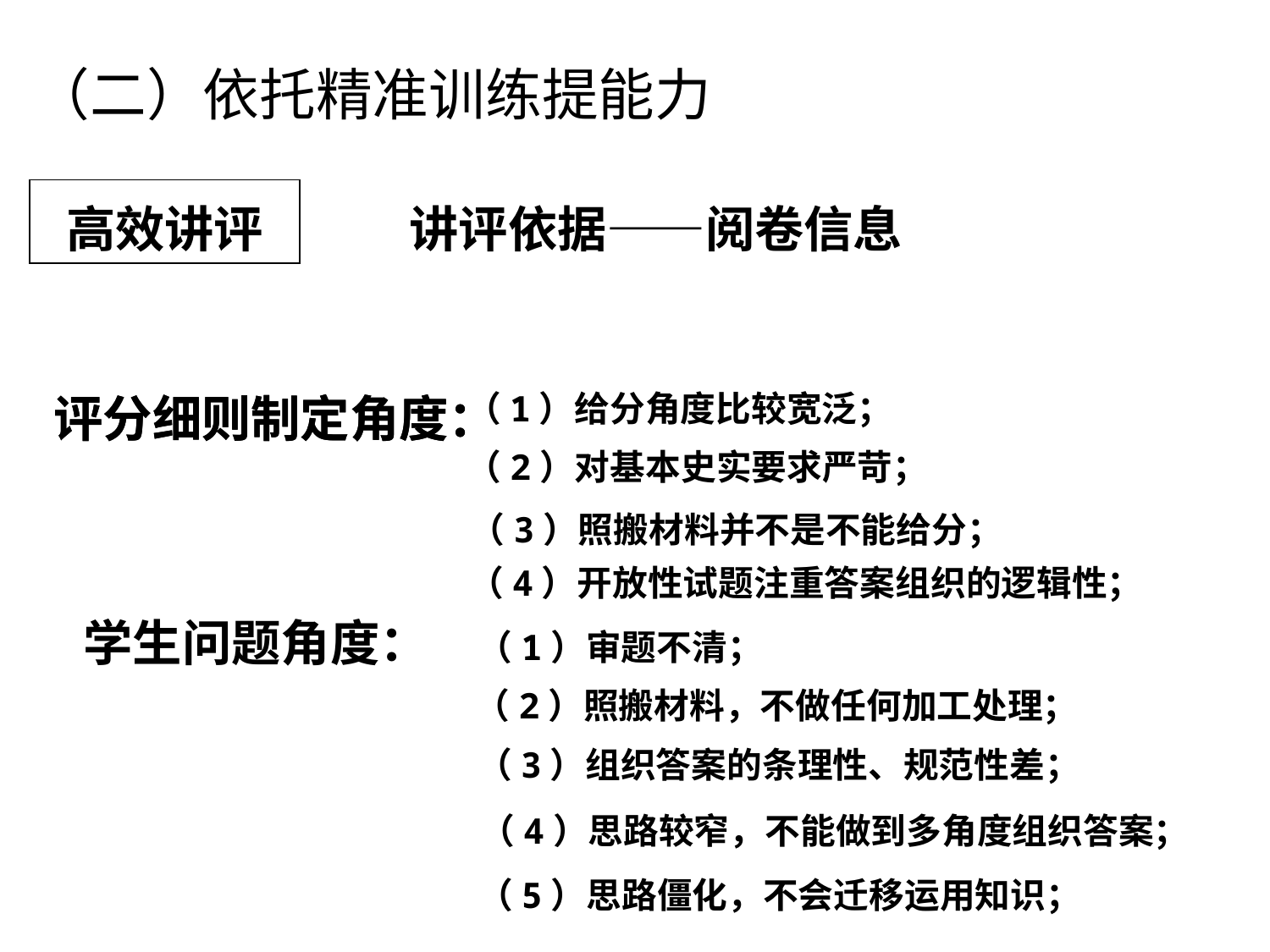

（二）依托精准训练提能力
高效讲评
讲评依据——阅卷信息
评分细则制定角度：
评分细则制定角度：
（1）给分角度比较宽泛；
（2）对基本史实要求严苛；
（3）照搬材料并不是不能给分；
（4）开放性试题注重答案组织的逻辑性；
学生问题角度：
（1）审题不清；
（2）照搬材料，不做任何加工处理；
（3）组织答案的条理性、规范性差；
（4）思路较窄，不能做到多角度组织答案；
（5）思路僵化，不会迁移运用知识；